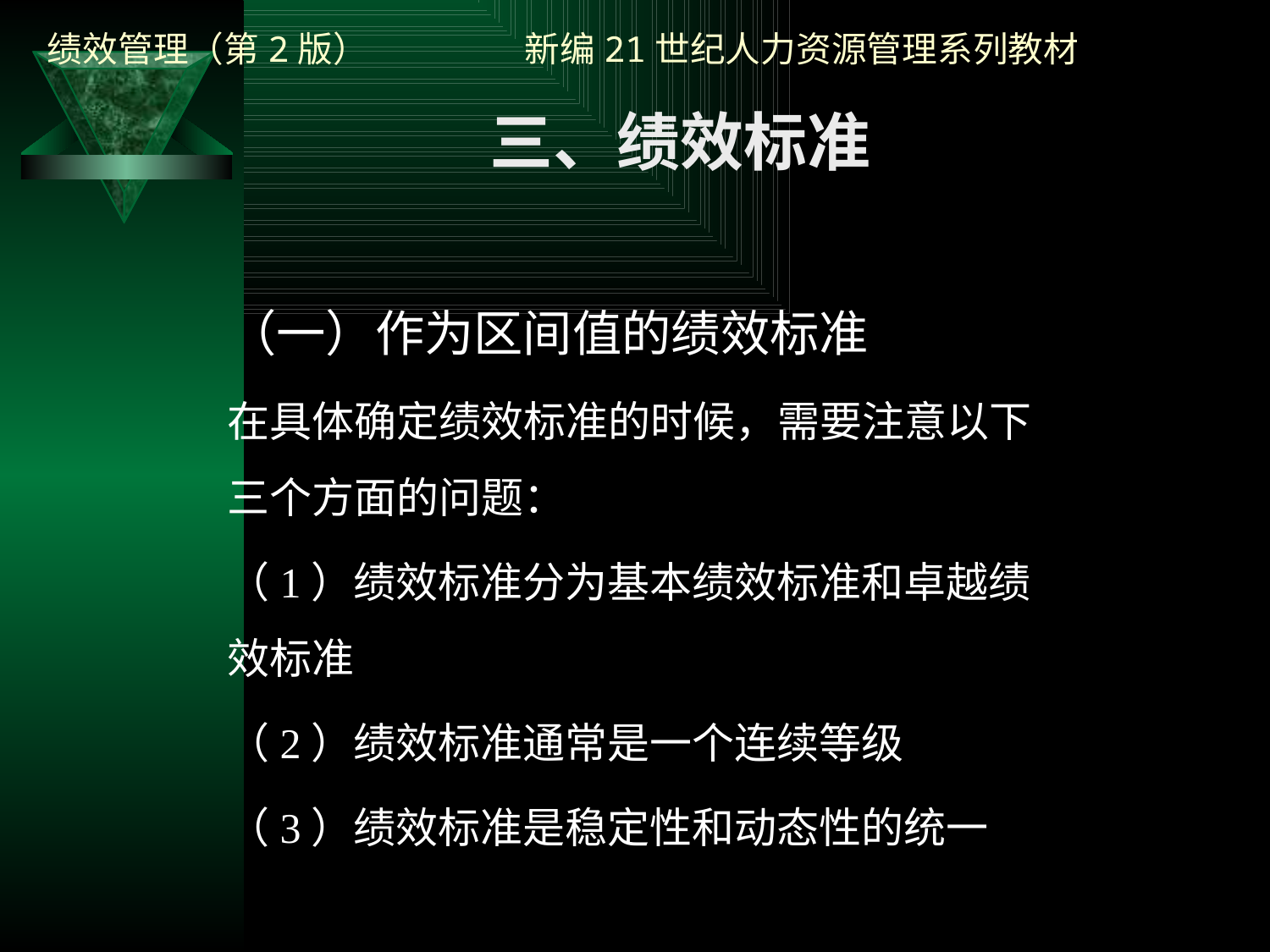

三、绩效标准
（一）作为区间值的绩效标准
在具体确定绩效标准的时候，需要注意以下三个方面的问题：
（1）绩效标准分为基本绩效标准和卓越绩效标准
（2）绩效标准通常是一个连续等级
（3）绩效标准是稳定性和动态性的统一